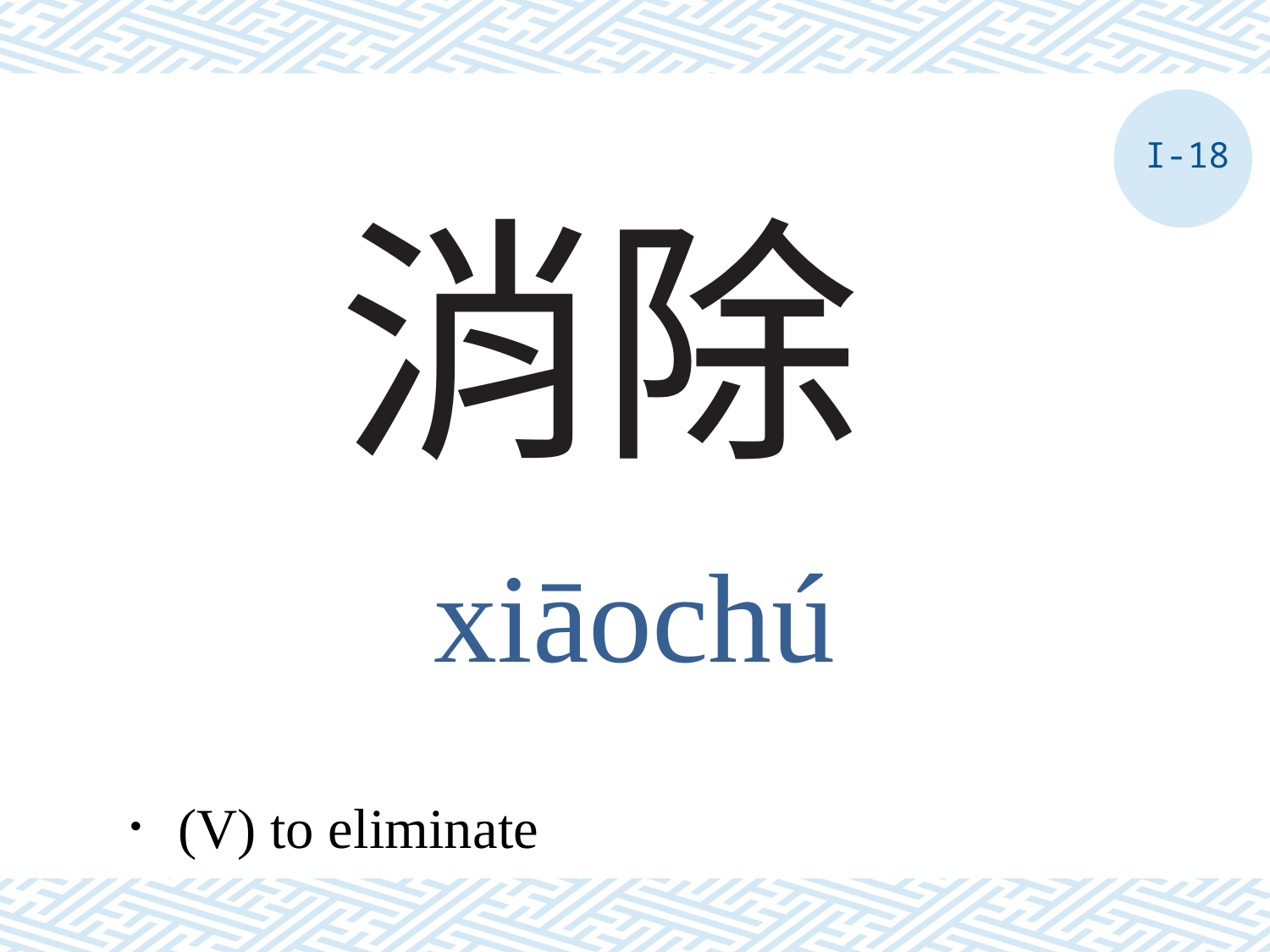

I-18

# 消除
xiāochú
．(V) to eliminate